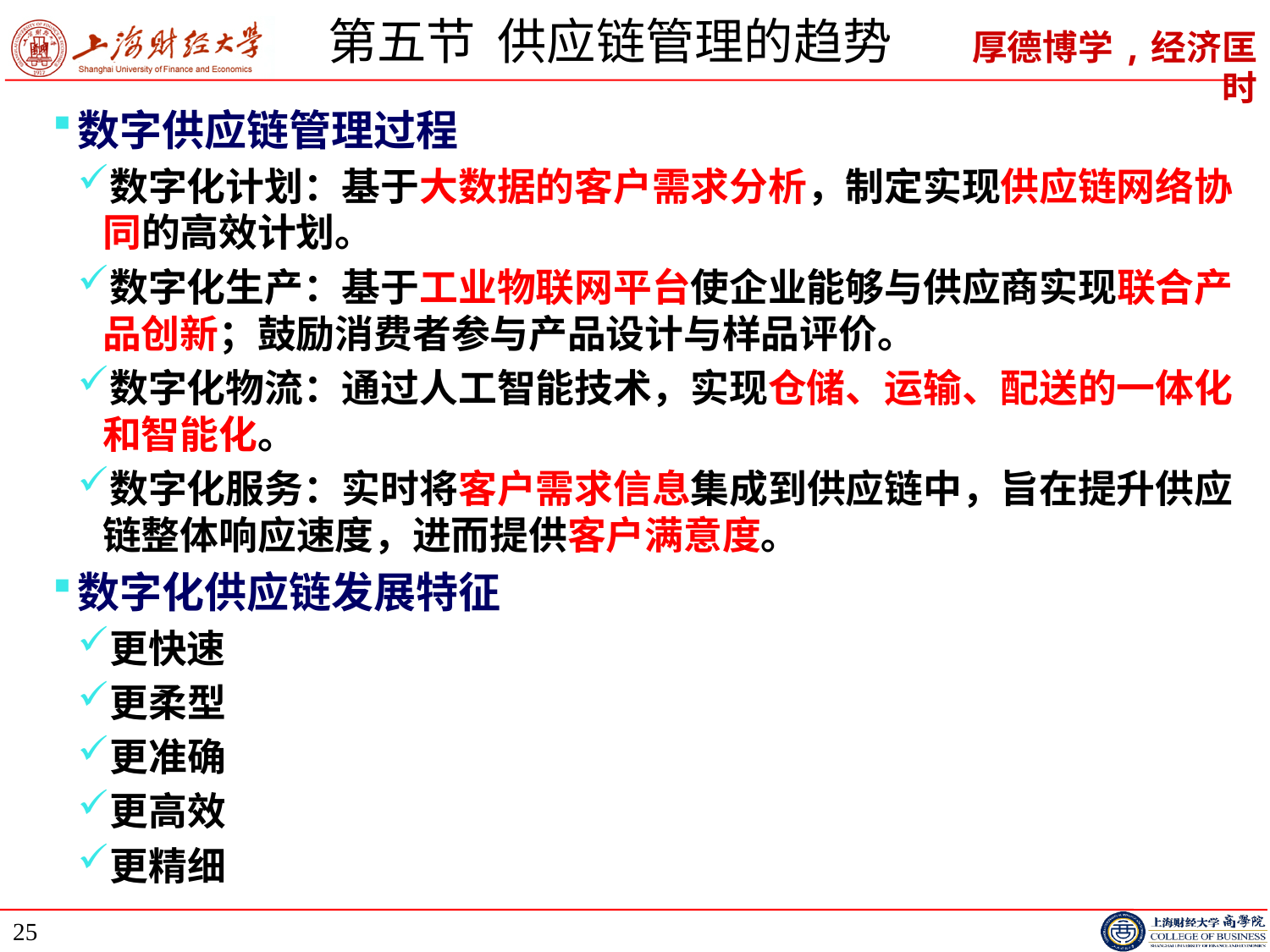

# 第五节  供应链管理的趋势

数字供应链管理过程
数字化计划：基于大数据的客户需求分析，制定实现供应链网络协同的高效计划。
数字化生产：基于工业物联网平台使企业能够与供应商实现联合产品创新；鼓励消费者参与产品设计与样品评价。
数字化物流：通过人工智能技术，实现仓储、运输、配送的一体化和智能化。
数字化服务：实时将客户需求信息集成到供应链中，旨在提升供应链整体响应速度，进而提供客户满意度。
数字化供应链发展特征
更快速
更柔型
更准确
更高效
更精细

25